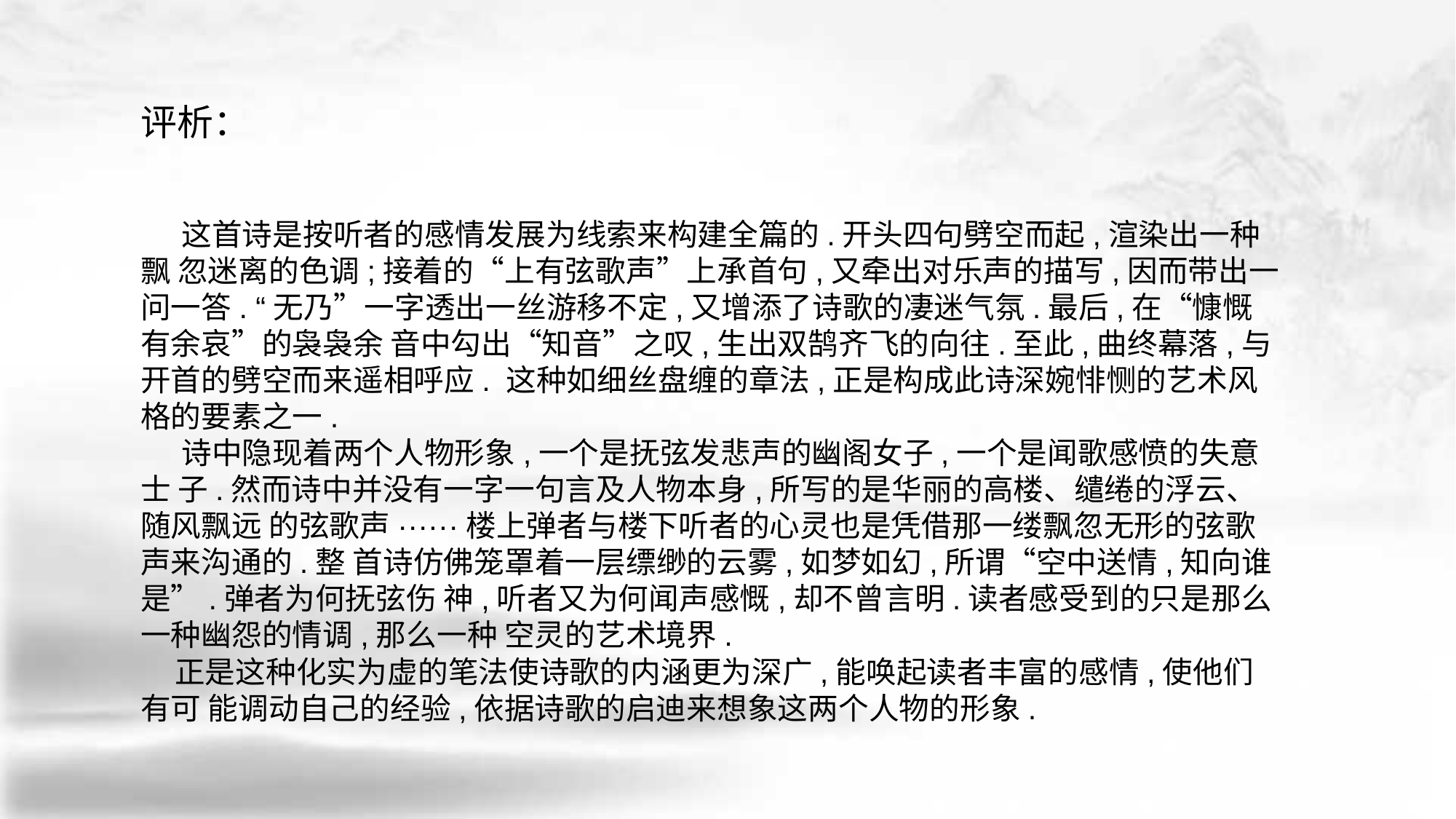

评析：

     这首诗是按听者的感情发展为线索来构建全篇的.开头四句劈空而起,渲染出一种飘 忽迷离的色调;接着的“上有弦歌声”上承首句,又牵出对乐声的描写,因而带出一问一答. “无乃”一字透出一丝游移不定,又增添了诗歌的凄迷气氛.最后,在“慷慨有余哀”的袅袅余 音中勾出“知音”之叹,生出双鹄齐飞的向往.至此,曲终幕落,与开首的劈空而来遥相呼应. 这种如细丝盘缠的章法,正是构成此诗深婉悱恻的艺术风格的要素之一.
     诗中隐现着两个人物形象,一个是抚弦发悲声的幽阁女子,一个是闻歌感愤的失意士 子.然而诗中并没有一字一句言及人物本身,所写的是华丽的高楼、缱绻的浮云、随风飘远 的弦歌声······楼上弹者与楼下听者的心灵也是凭借那一缕飘忽无形的弦歌声来沟通的.整 首诗仿佛笼罩着一层缥缈的云雾,如梦如幻,所谓“空中送情,知向谁是”.弹者为何抚弦伤 神,听者又为何闻声感慨,却不曾言明.读者感受到的只是那么一种幽怨的情调,那么一种 空灵的艺术境界.
    正是这种化实为虚的笔法使诗歌的内涵更为深广,能唤起读者丰富的感情,使他们有可 能调动自己的经验,依据诗歌的启迪来想象这两个人物的形象.